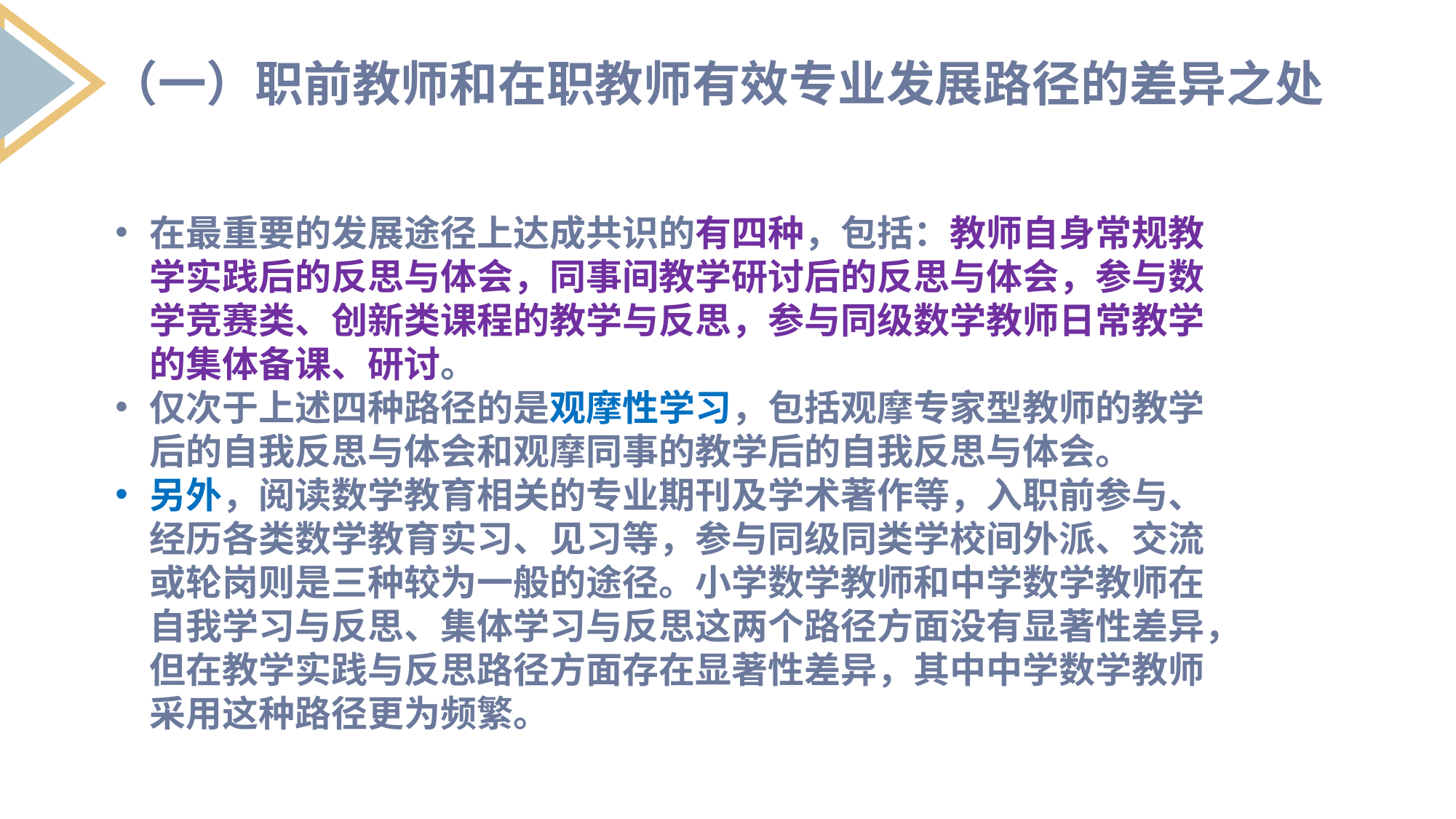

（一）职前教师和在职教师有效专业发展路径的差异之处
在最重要的发展途径上达成共识的有四种，包括：教师自身常规教学实践后的反思与体会，同事间教学研讨后的反思与体会，参与数学竞赛类、创新类课程的教学与反思，参与同级数学教师日常教学的集体备课、研讨。
仅次于上述四种路径的是观摩性学习，包括观摩专家型教师的教学后的自我反思与体会和观摩同事的教学后的自我反思与体会。
另外，阅读数学教育相关的专业期刊及学术著作等，入职前参与、经历各类数学教育实习、见习等，参与同级同类学校间外派、交流或轮岗则是三种较为一般的途径。小学数学教师和中学数学教师在自我学习与反思、集体学习与反思这两个路径方面没有显著性差异，但在教学实践与反思路径方面存在显著性差异，其中中学数学教师采用这种路径更为频繁。